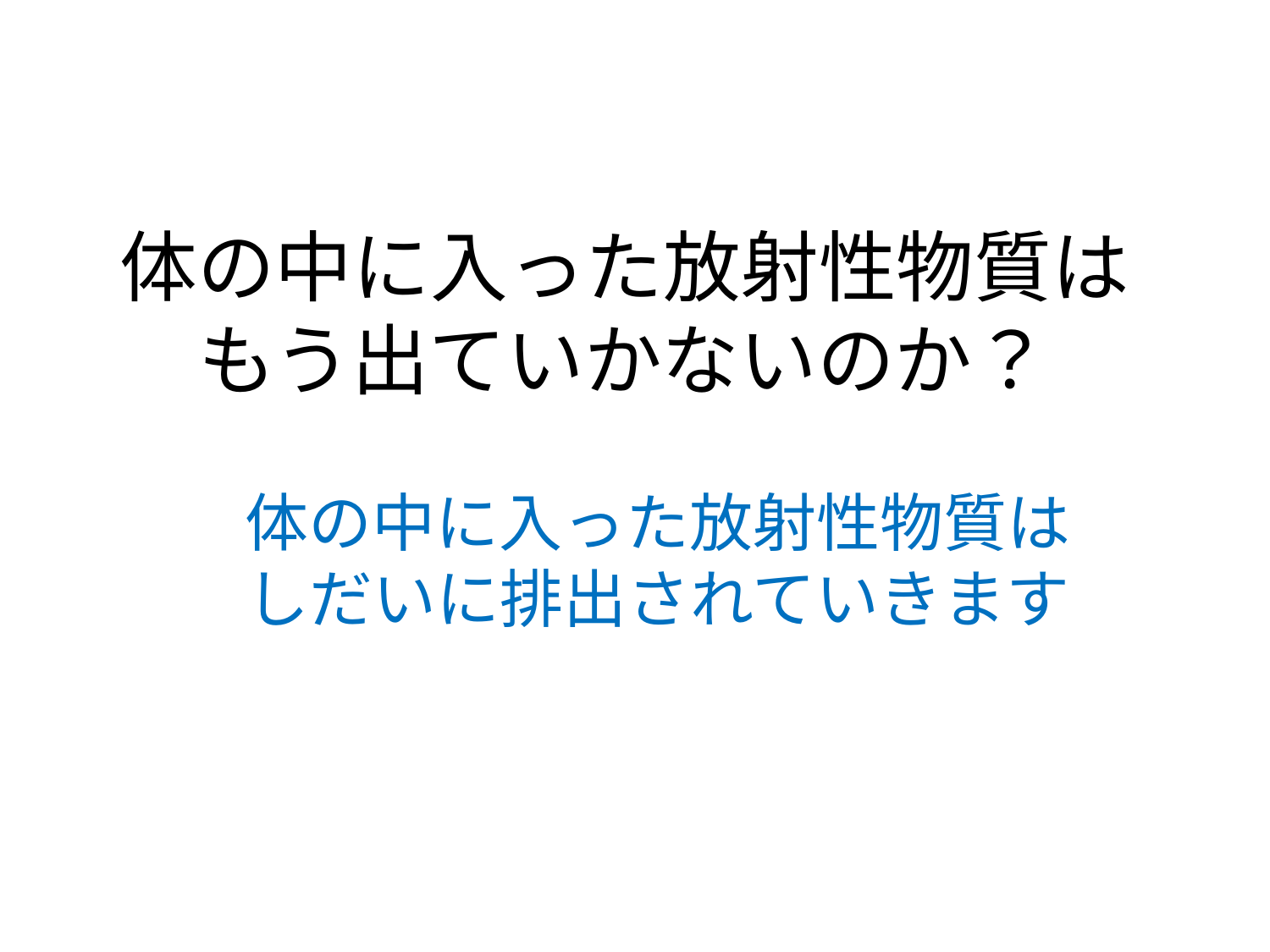

# 体の中に入った放射性物質は もう出ていかないのか？
体の中に入った放射性物質は
しだいに排出されていきます